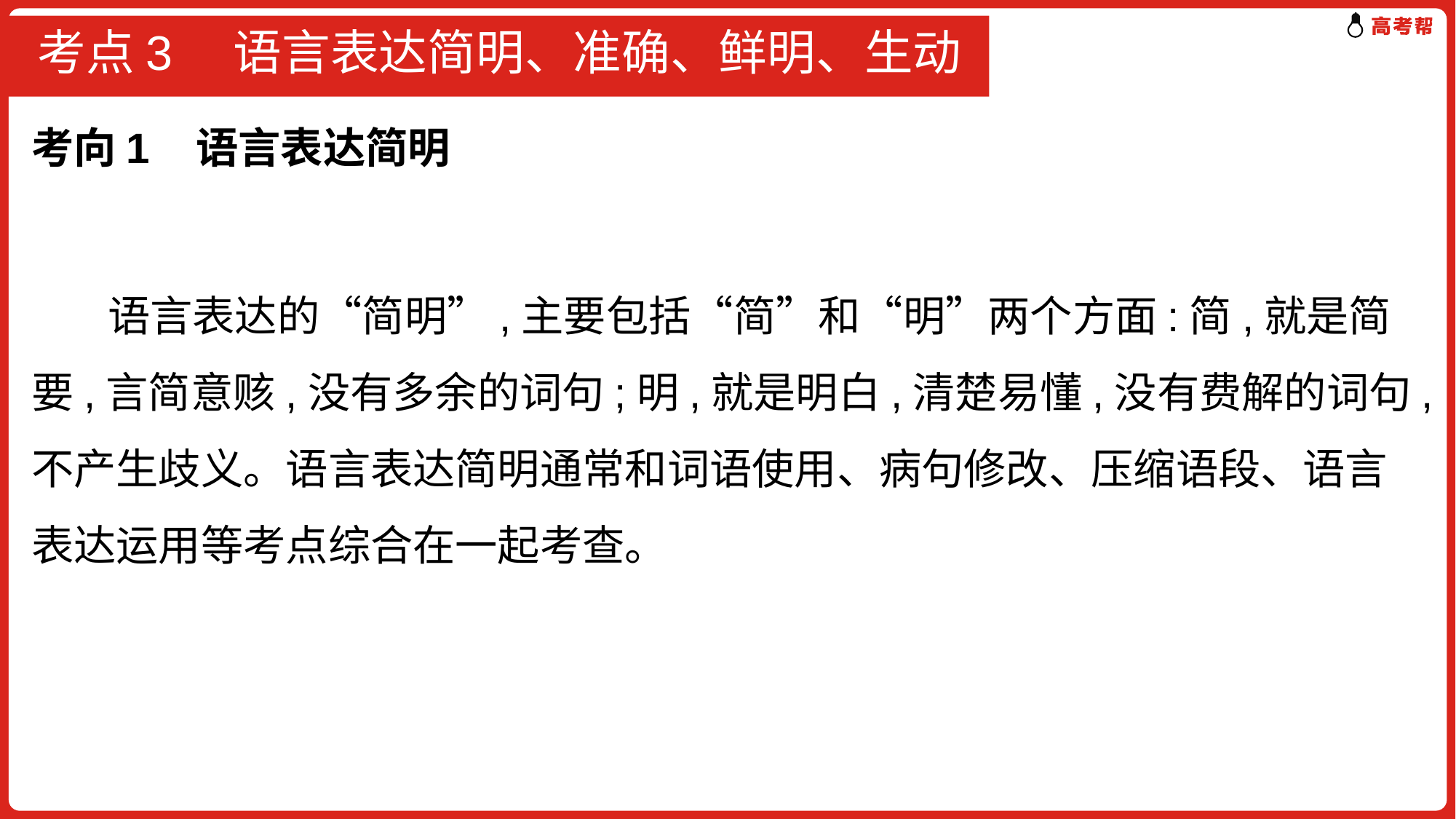

# 考点3　语言表达简明、准确、鲜明、生动
考向1   语言表达简明
       语言表达的“简明”,主要包括“简”和“明”两个方面:简,就是简要,言简意赅,没有多余的词句;明,就是明白,清楚易懂,没有费解的词句,不产生歧义。语言表达简明通常和词语使用、病句修改、压缩语段、语言表达运用等考点综合在一起考查。